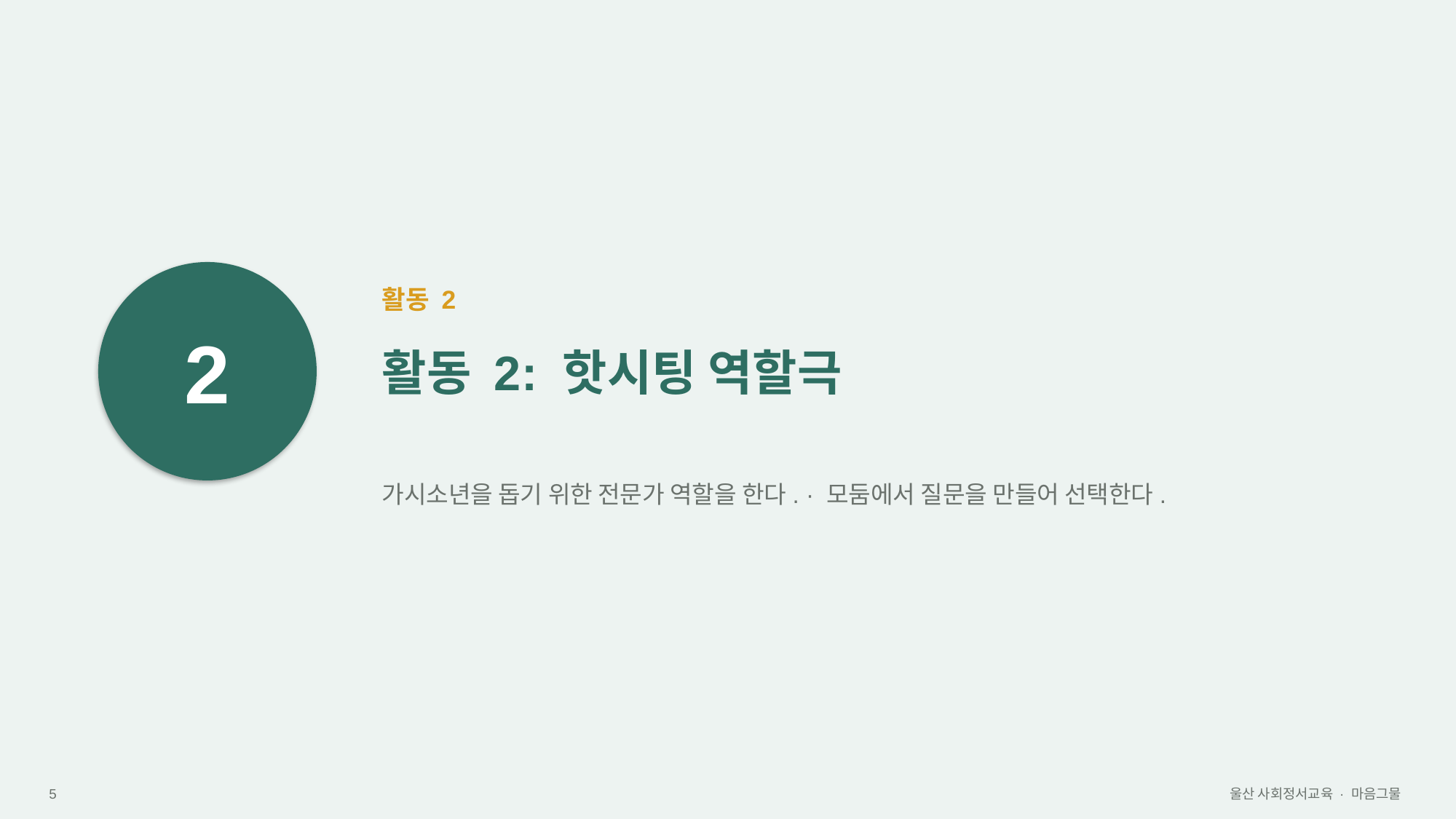

2
활동 2
활동 2: 핫시팅 역할극
가시소년을 돕기 위한 전문가 역할을 한다. · 모둠에서 질문을 만들어 선택한다.
5
울산 사회정서교육 · 마음그물